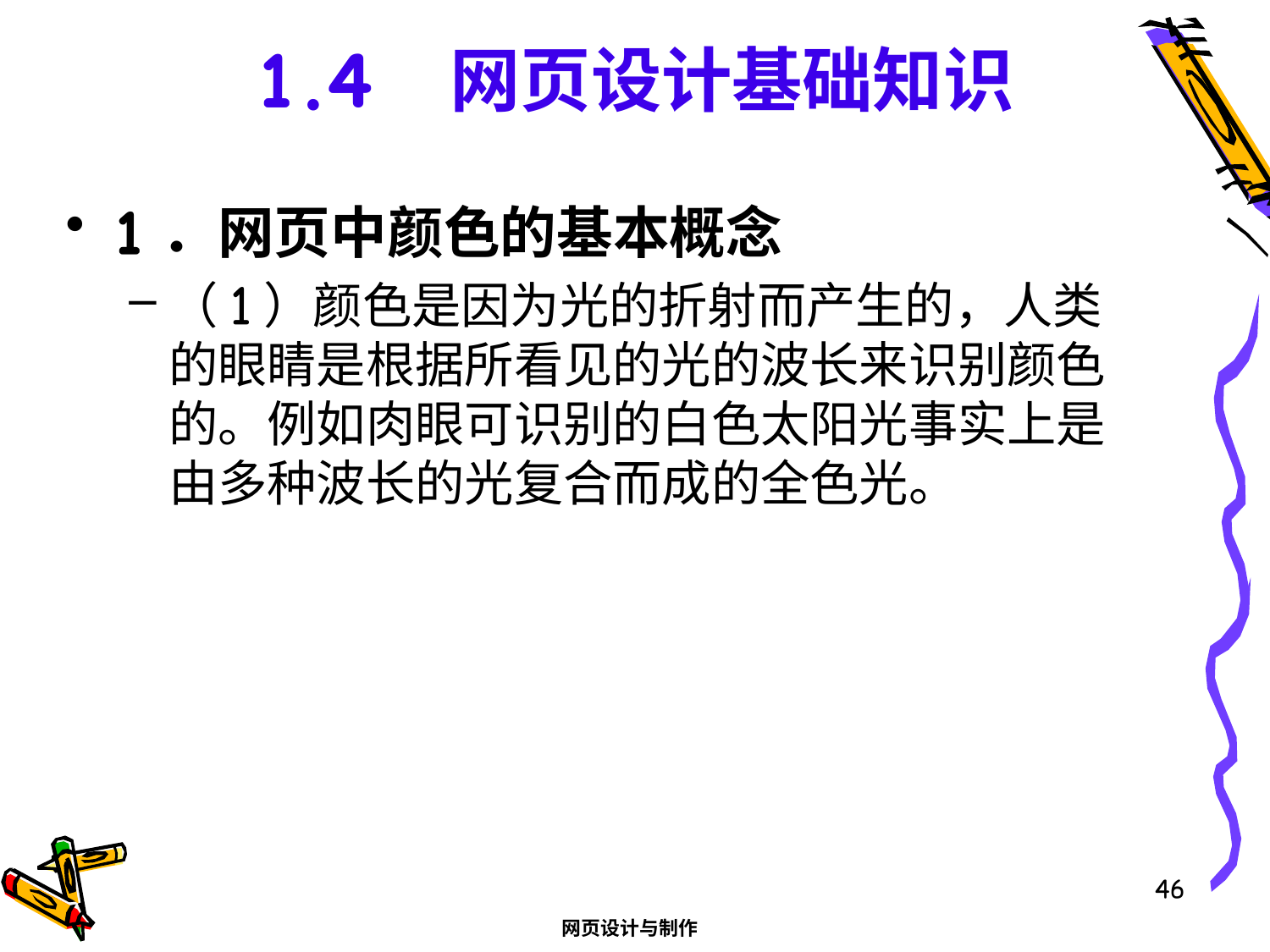

# 1.4  网页设计基础知识
1．网页中颜色的基本概念
（1）颜色是因为光的折射而产生的，人类的眼睛是根据所看见的光的波长来识别颜色的。例如肉眼可识别的白色太阳光事实上是由多种波长的光复合而成的全色光。
46
网页设计与制作